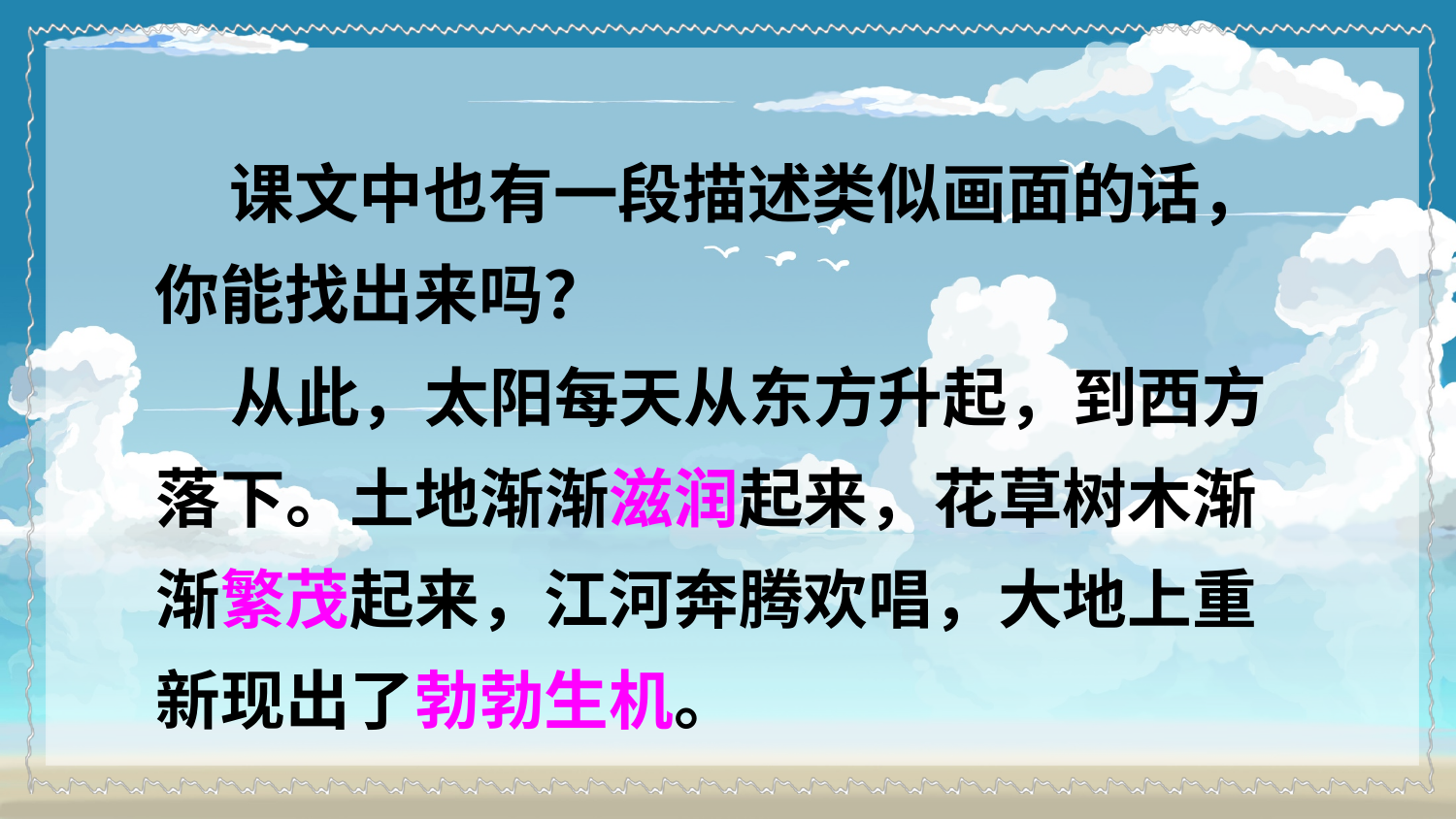

课文中也有一段描述类似画面的话，你能找出来吗？
    从此，太阳每天从东方升起，到西方落下。土地渐渐滋润起来，花草树木渐渐繁茂起来，江河奔腾欢唱，大地上重新现出了勃勃生机。